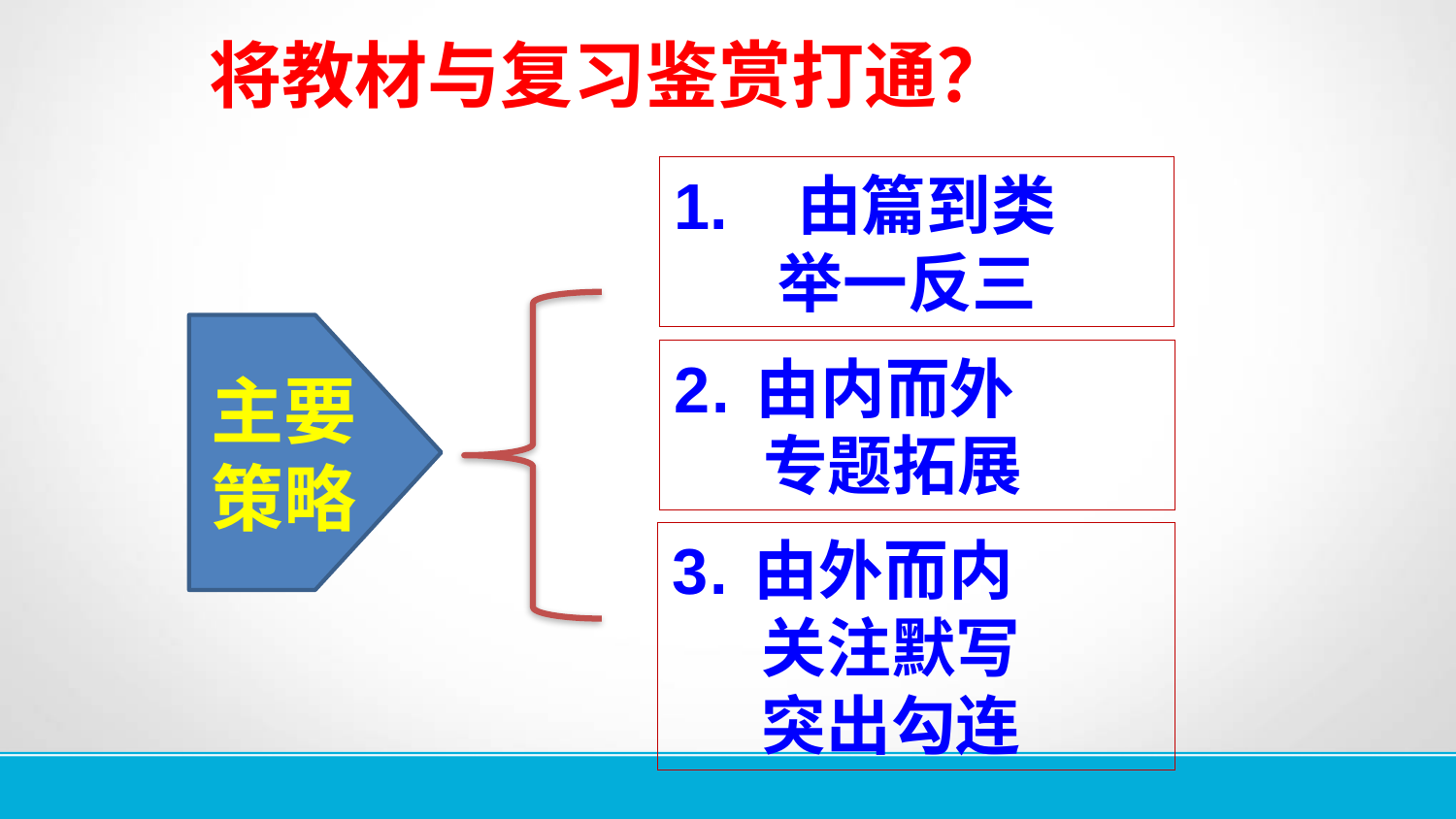

# 将教材与复习鉴赏打通？
1.   由篇到类
      举一反三

主要
策略
由内而外
     专题拓展
由外而内
     关注默写
     突出勾连